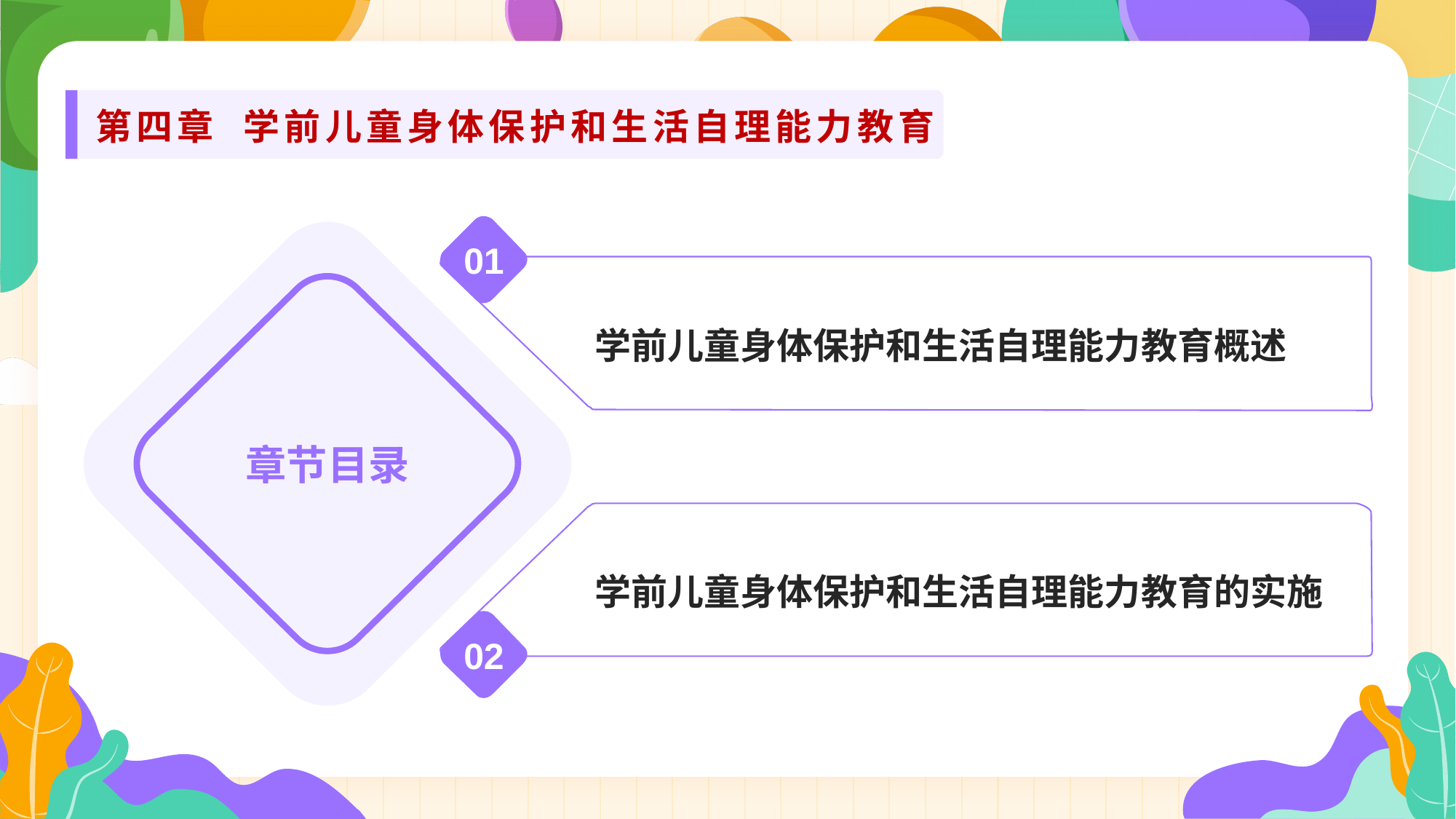

第四章  学前儿童身体保护和生活自理能力教育
01

学前儿童身体保护和生活自理能力教育概述
章节目录
学前儿童身体保护和生活自理能力教育的实施
02